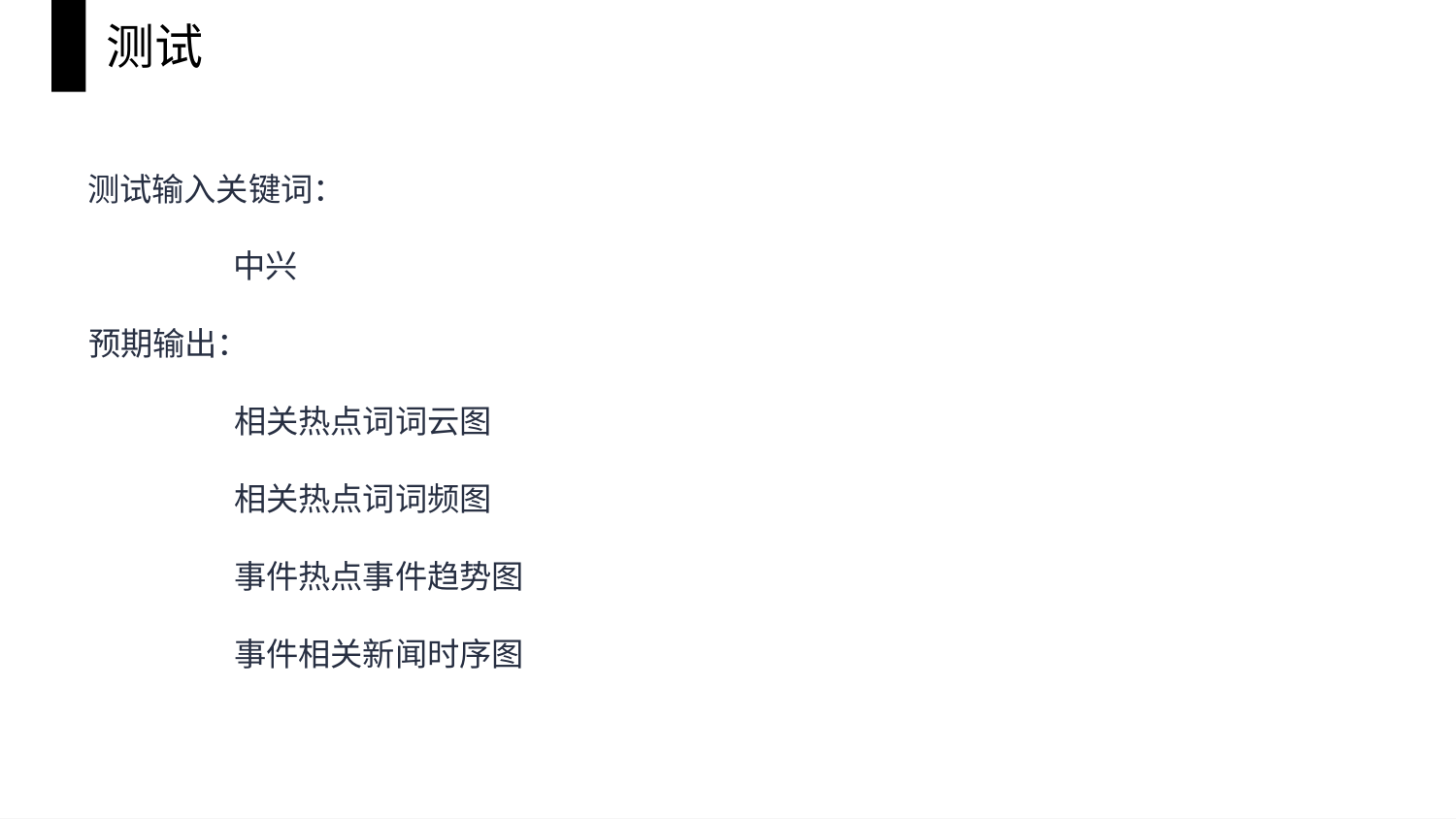

测试
测试输入关键词：

	中兴
预期输出：

	相关热点词词云图

	相关热点词词频图

	事件热点事件趋势图

	事件相关新闻时序图